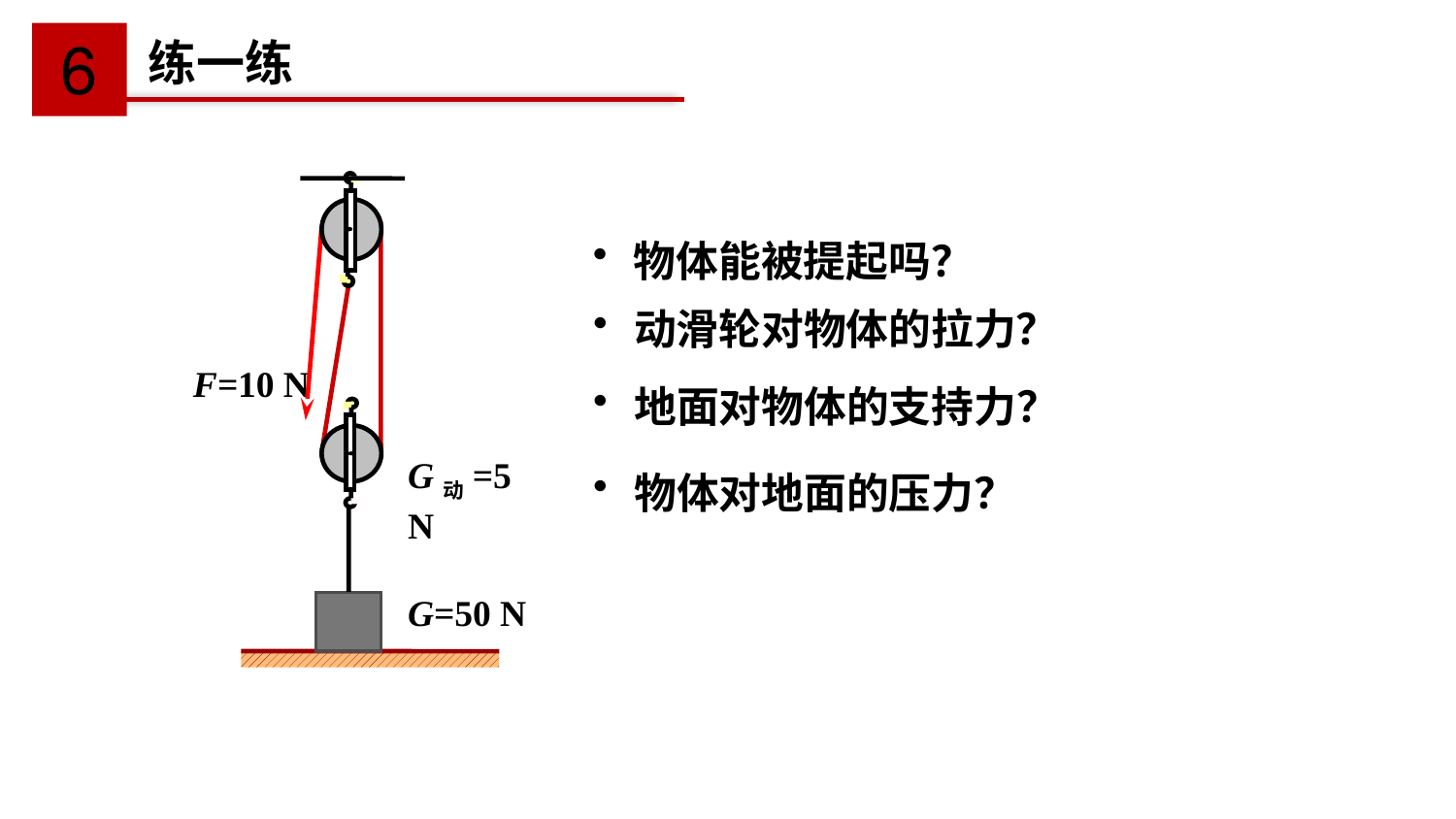

6
练一练

物体能被提起吗？
动滑轮对物体的拉力？
F=10 N
地面对物体的支持力？
G动=5 N

G=50 N
物体对地面的压力？